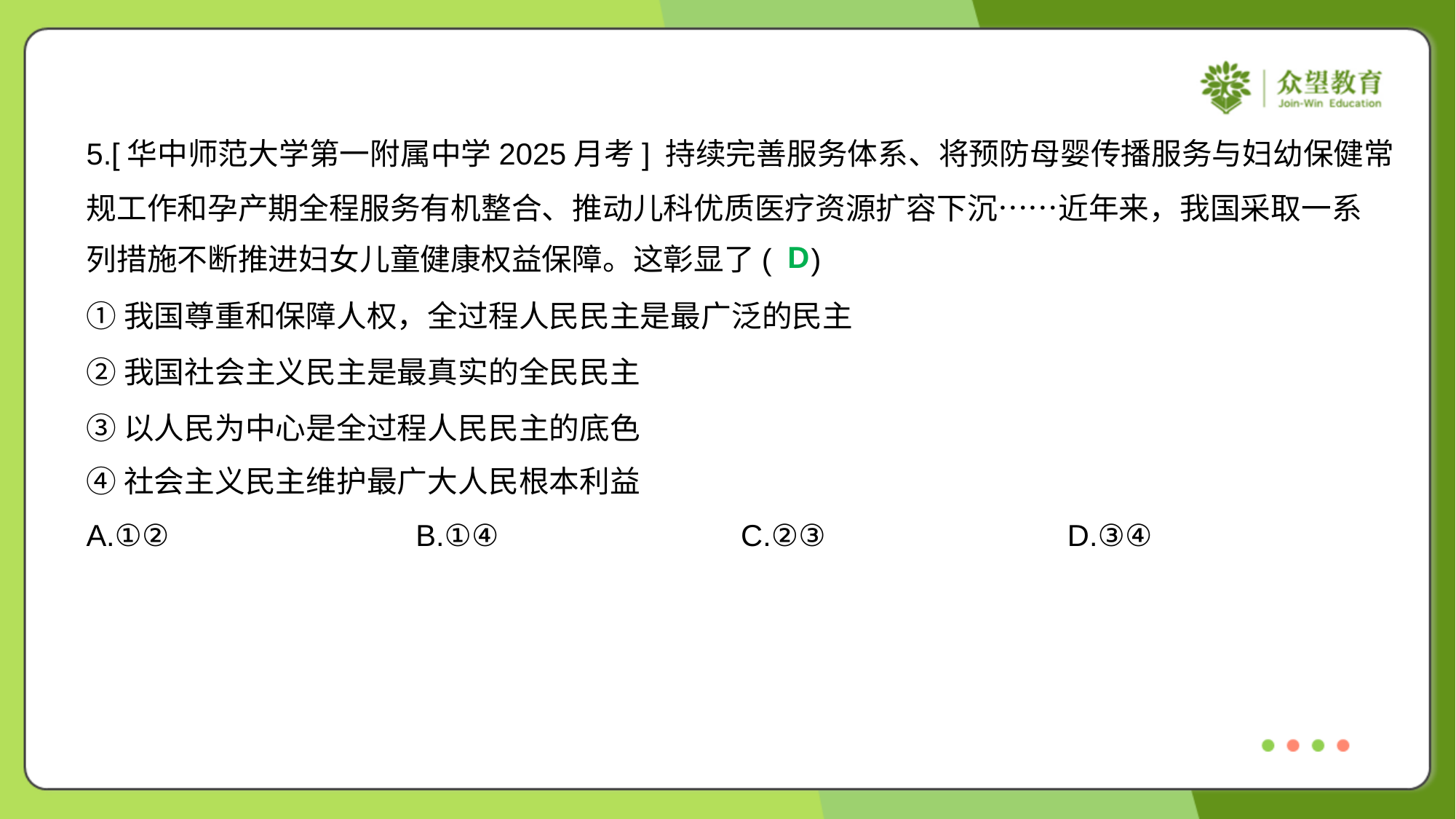

5.[华中师范大学第一附属中学2025月考] 持续完善服务体系、将预防母婴传播服务与妇幼保健常
规工作和孕产期全程服务有机整合、推动儿科优质医疗资源扩容下沉……近年来，我国采取一系
列措施不断推进妇女儿童健康权益保障。这彰显了(     )
D
①我国尊重和保障人权，全过程人民民主是最广泛的民主
②我国社会主义民主是最真实的全民民主
③以人民为中心是全过程人民民主的底色
④社会主义民主维护最广大人民根本利益
A.①②	B.①④	C.②③	D.③④